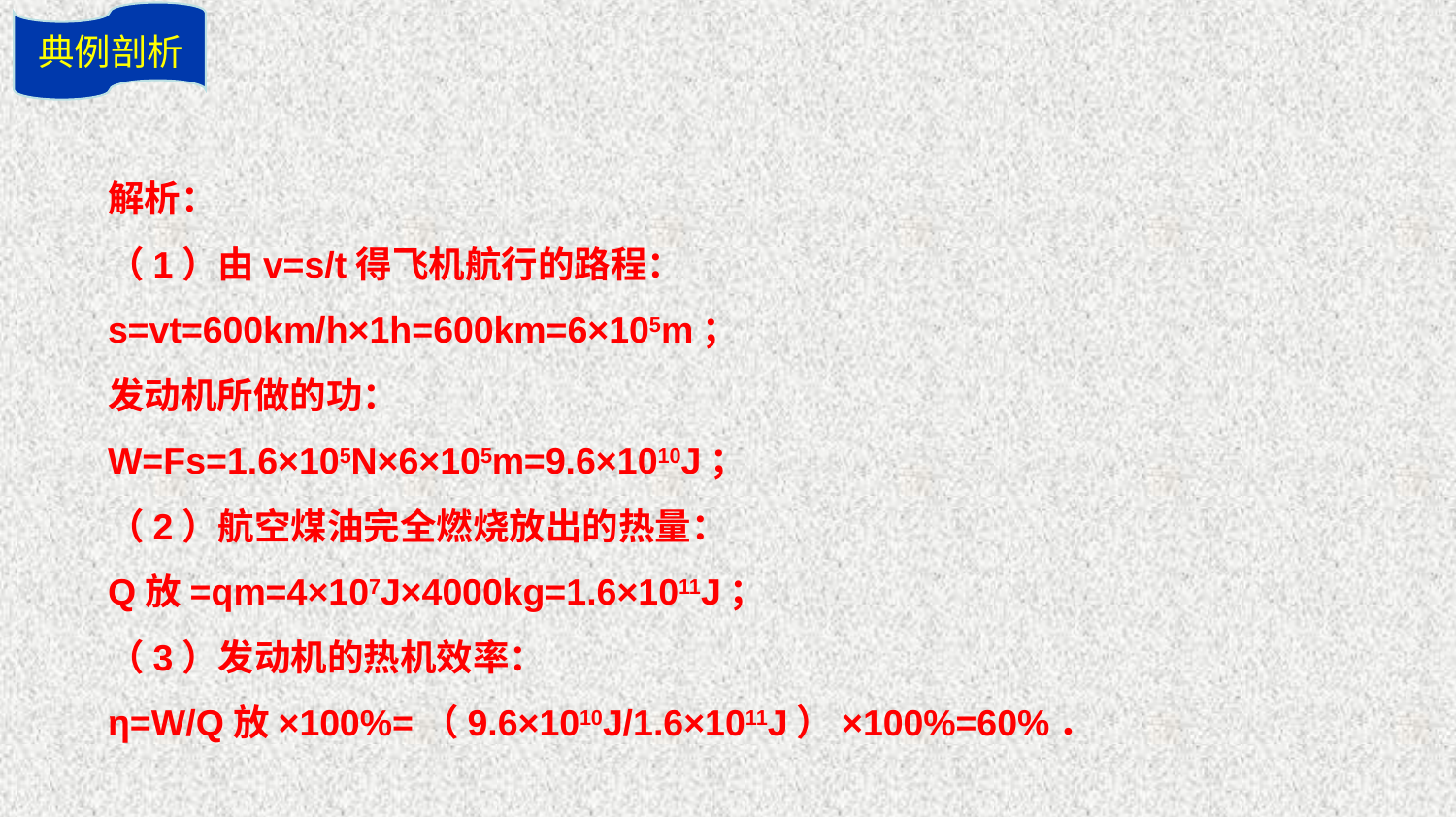

典例剖析
解析：
（1）由v=s/t得飞机航行的路程：
s=vt=600km/h×1h=600km=6×105m；
发动机所做的功：
W=Fs=1.6×105N×6×105m=9.6×1010J；
（2）航空煤油完全燃烧放出的热量：
Q放=qm=4×107J×4000kg=1.6×1011J；
（3）发动机的热机效率：
η=W/Q放×100%=（9.6×1010J/1.6×1011J）×100%=60%．